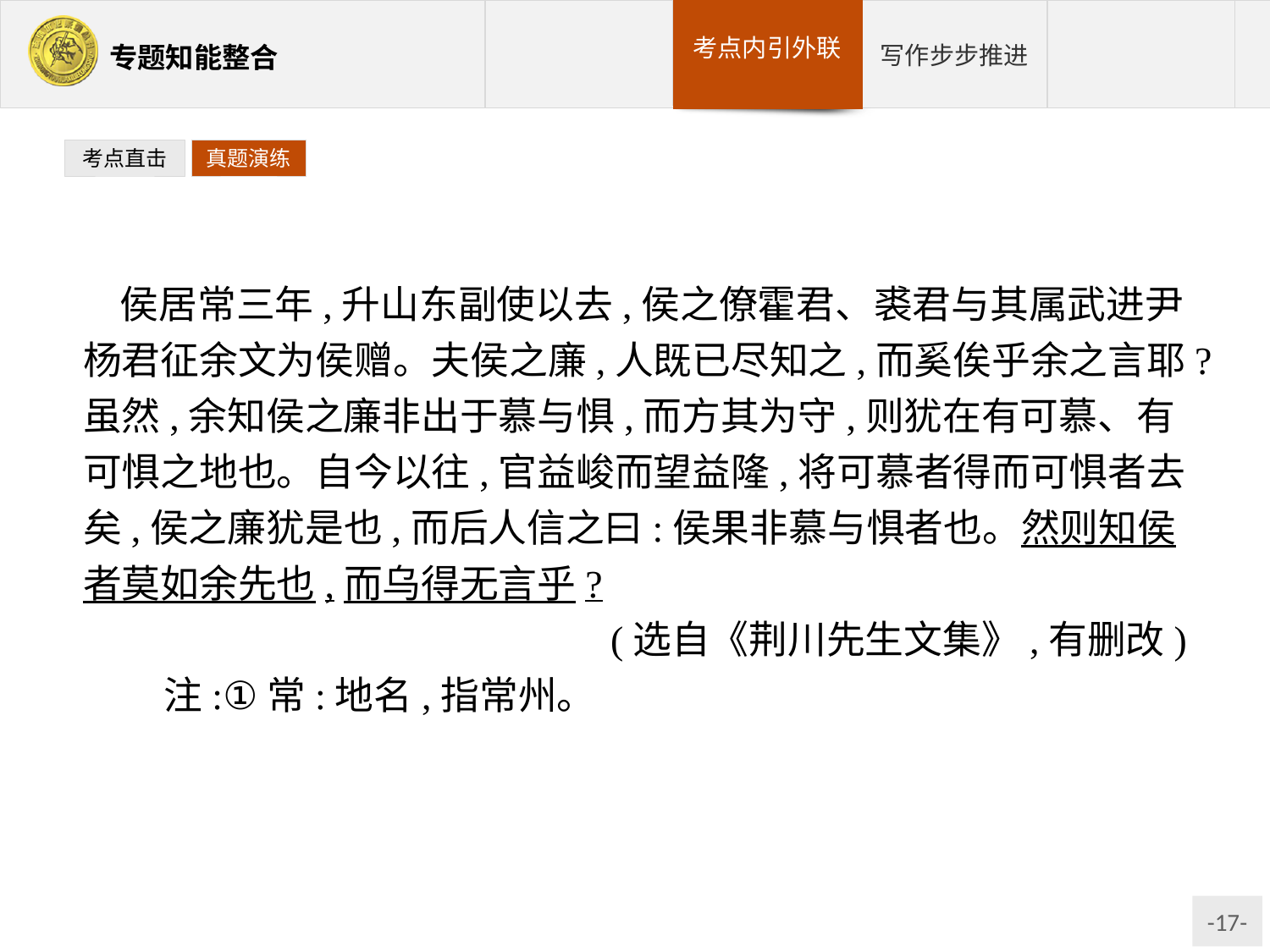

考点直击
真题演练
侯居常三年,升山东副使以去,侯之僚霍君、裘君与其属武进尹杨君征余文为侯赠。夫侯之廉,人既已尽知之,而奚俟乎余之言耶?虽然,余知侯之廉非出于慕与惧,而方其为守,则犹在有可慕、有可惧之地也。自今以往,官益峻而望益隆,将可慕者得而可惧者去矣,侯之廉犹是也,而后人信之曰:侯果非慕与惧者也。然则知侯者莫如余先也,而乌得无言乎?
(选自《荆川先生文集》,有删改)
    注:①常:地名,指常州。